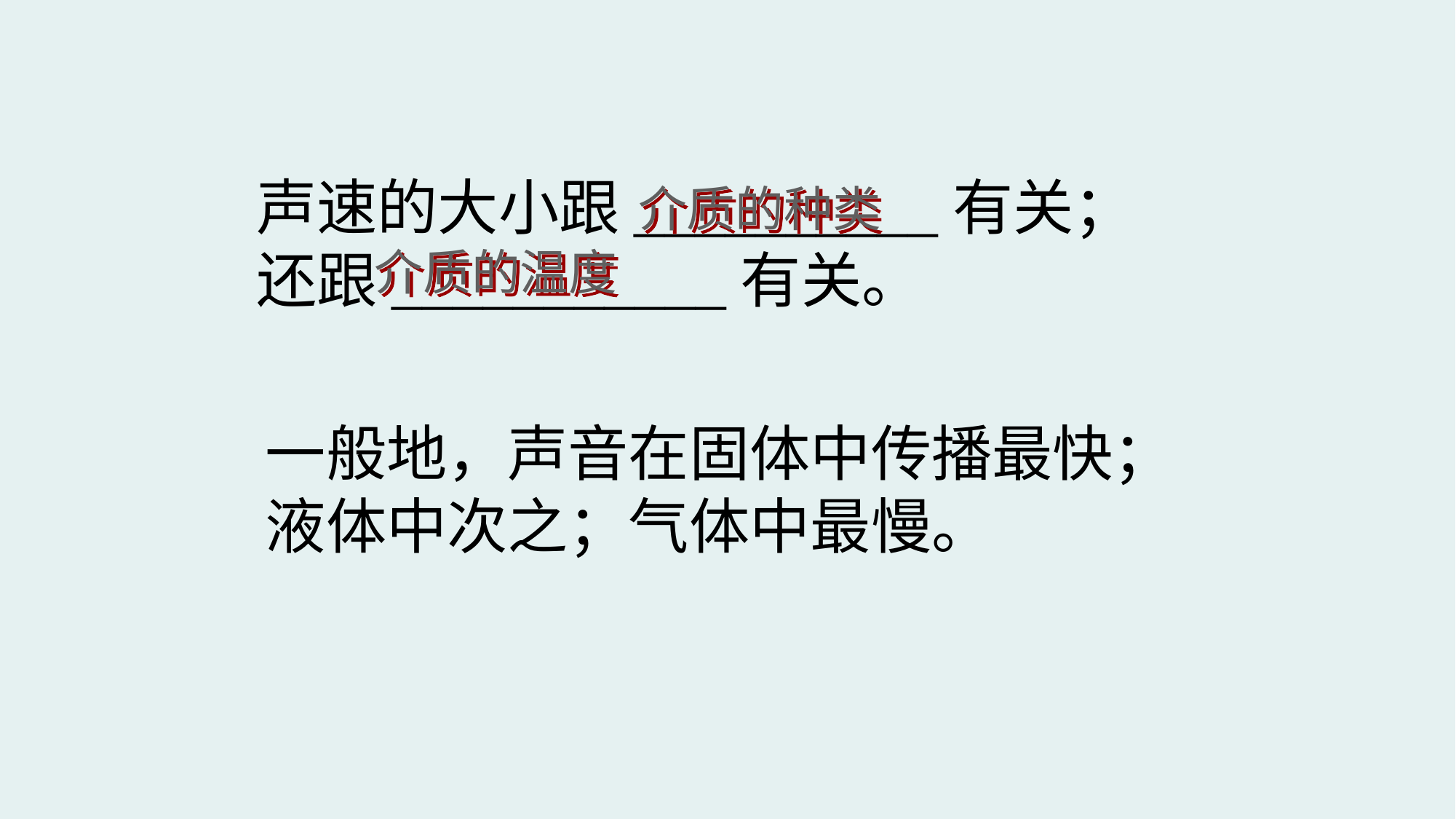

声速的大小跟__________有关；还跟___________有关。
介质的种类
介质的温度
一般地，声音在固体中传播最快；液体中次之；气体中最慢。